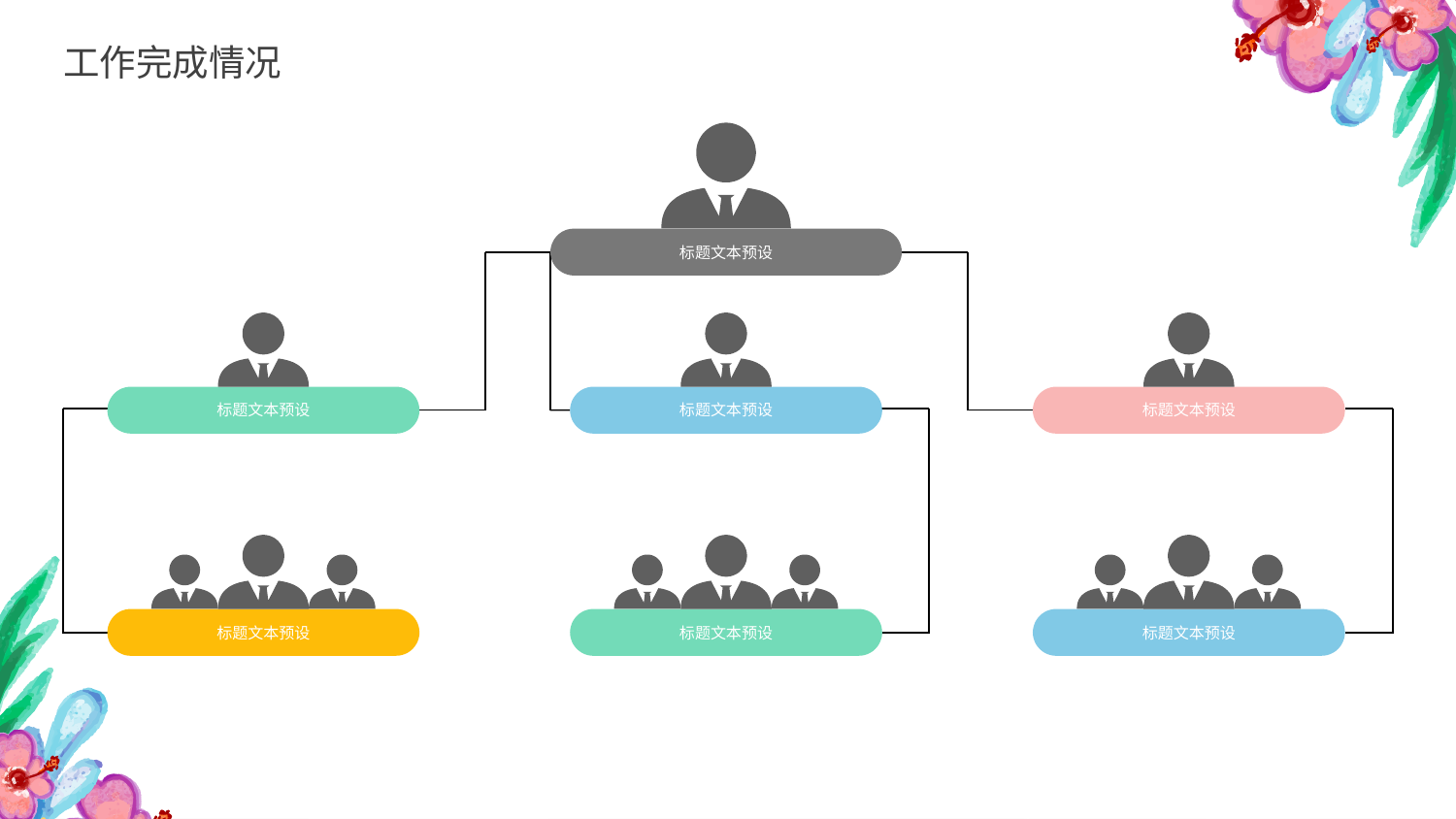

工作完成情况

标题文本预设

标题文本预设
标题文本预设
标题文本预设

标题文本预设
标题文本预设
标题文本预设